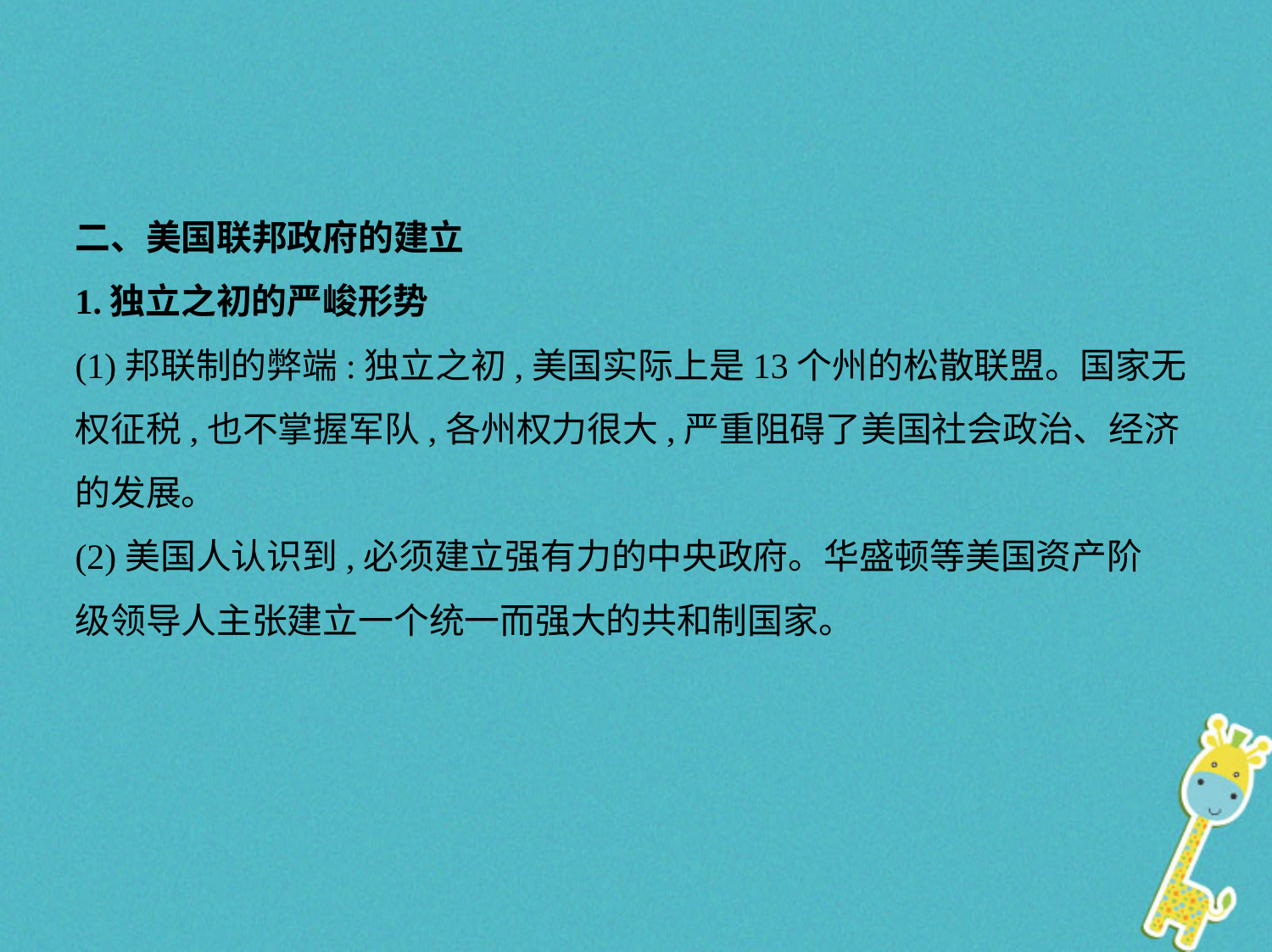

二、美国联邦政府的建立
1.独立之初的严峻形势
(1)邦联制的弊端:独立之初,美国实际上是13个州的松散联盟。国家无
权征税,也不掌握军队,各州权力很大,严重阻碍了美国社会政治、经济
的发展。
(2)美国人认识到,必须建立强有力的中央政府。华盛顿等美国资产阶
级领导人主张建立一个统一而强大的共和制国家。